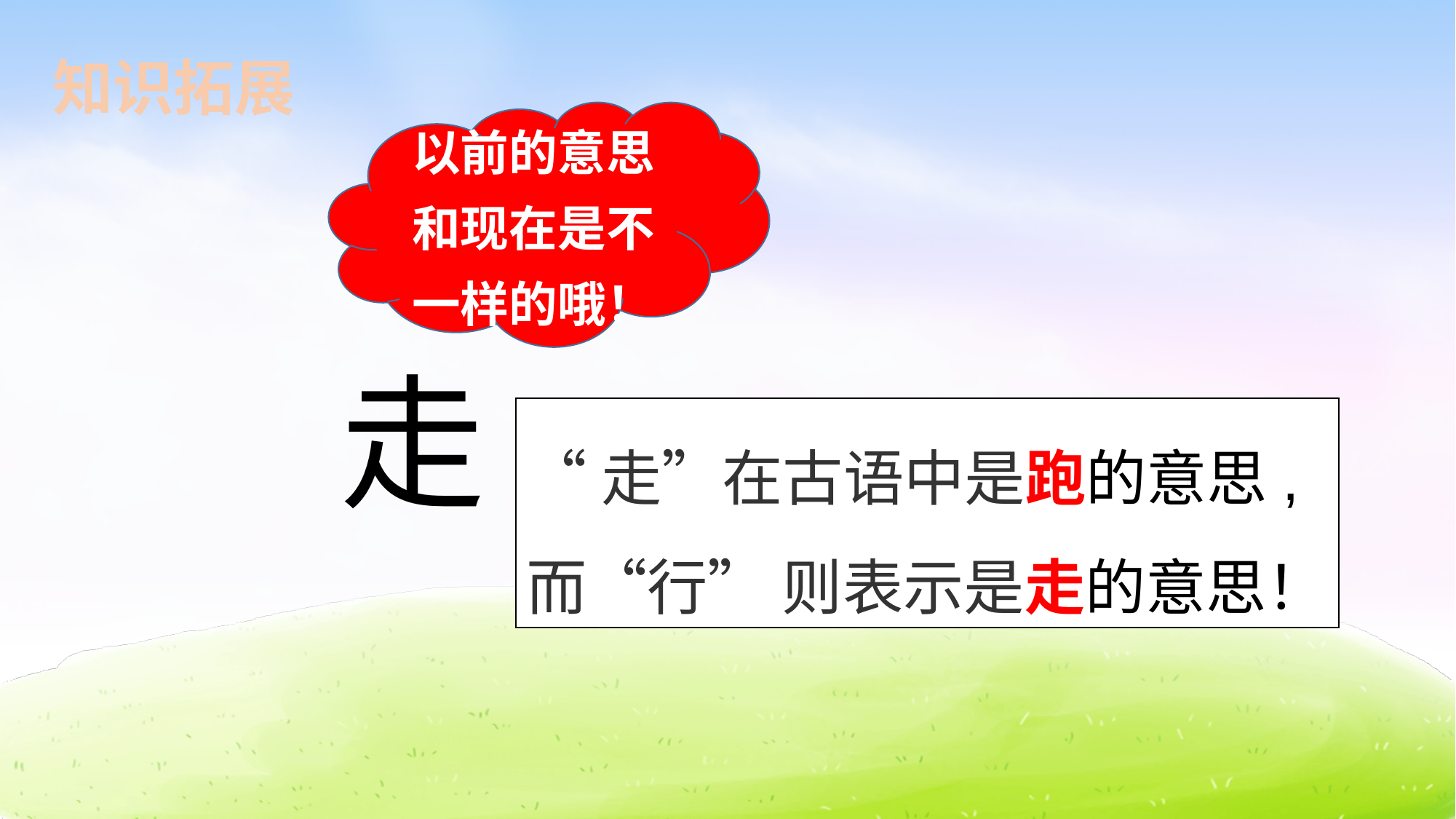

知识拓展
以前的意思和现在是不一样的哦！
走
“走”在古语中是跑的意思,而“行” 则表示是走的意思！